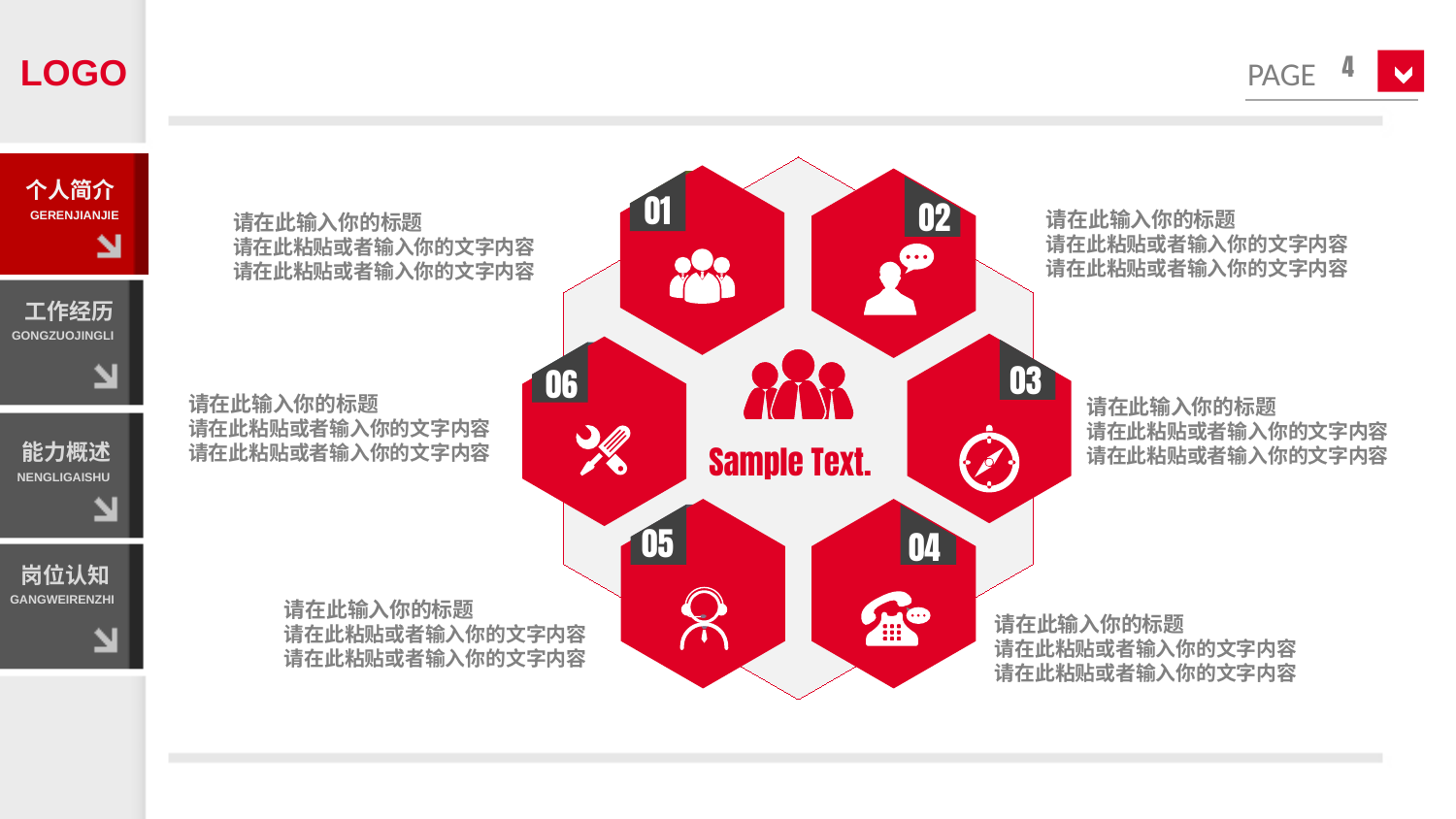

LOGO
4

01

02
个人简介
GERENJIANJIE
请在此输入你的标题
请在此粘贴或者输入你的文字内容
请在此粘贴或者输入你的文字内容
请在此输入你的标题
请在此粘贴或者输入你的文字内容
请在此粘贴或者输入你的文字内容
工作经历
GONGZUOJINGLI

03

06

Sample Text.
请在此输入你的标题
请在此粘贴或者输入你的文字内容
请在此粘贴或者输入你的文字内容
请在此输入你的标题
请在此粘贴或者输入你的文字内容
请在此粘贴或者输入你的文字内容
能力概述
NENGLIGAISHU

05

04
岗位认知
GANGWEIRENZHI
请在此输入你的标题
请在此粘贴或者输入你的文字内容
请在此粘贴或者输入你的文字内容
请在此输入你的标题
请在此粘贴或者输入你的文字内容
请在此粘贴或者输入你的文字内容